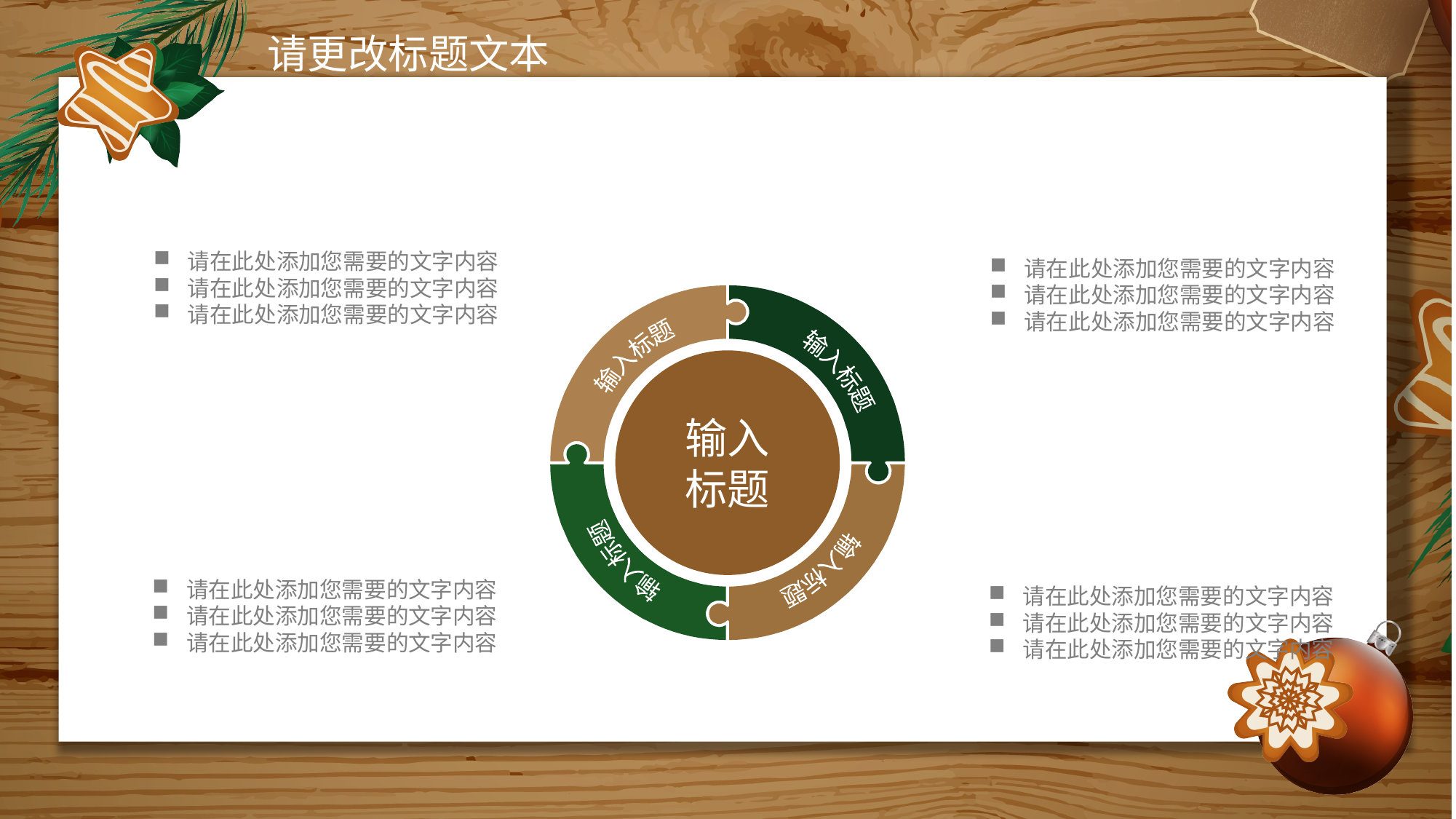

请更改标题文本
请在此处添加您需要的文字内容
请在此处添加您需要的文字内容
请在此处添加您需要的文字内容
请在此处添加您需要的文字内容
请在此处添加您需要的文字内容
请在此处添加您需要的文字内容

输入标题
输入标题
输入标题
输入标题

输入
标题

请在此处添加您需要的文字内容
请在此处添加您需要的文字内容
请在此处添加您需要的文字内容
请在此处添加您需要的文字内容
请在此处添加您需要的文字内容
请在此处添加您需要的文字内容